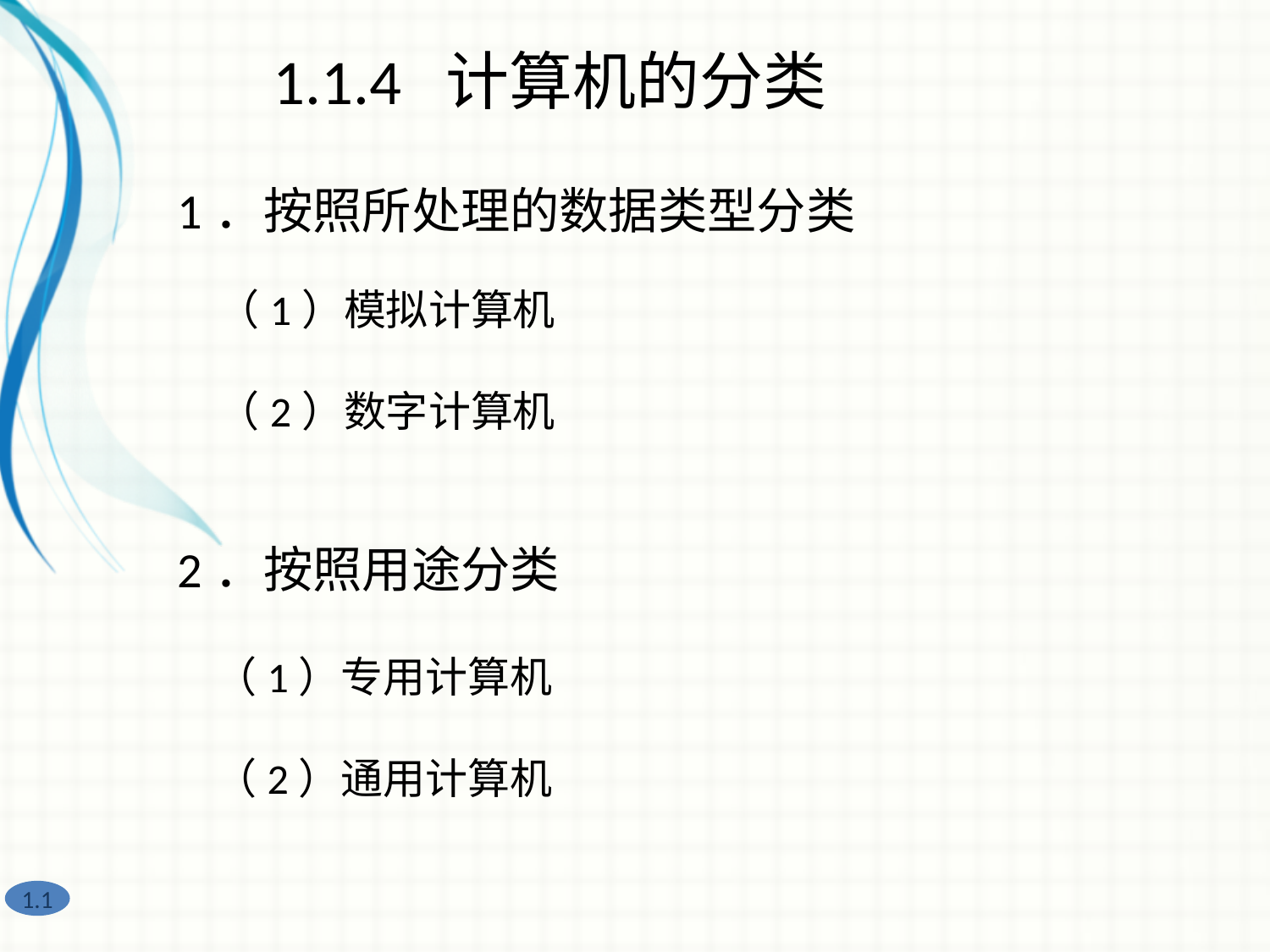

1.1.4  计算机的分类
1．按照所处理的数据类型分类
（1）模拟计算机
（2）数字计算机
2．按照用途分类
（1）专用计算机
（2）通用计算机